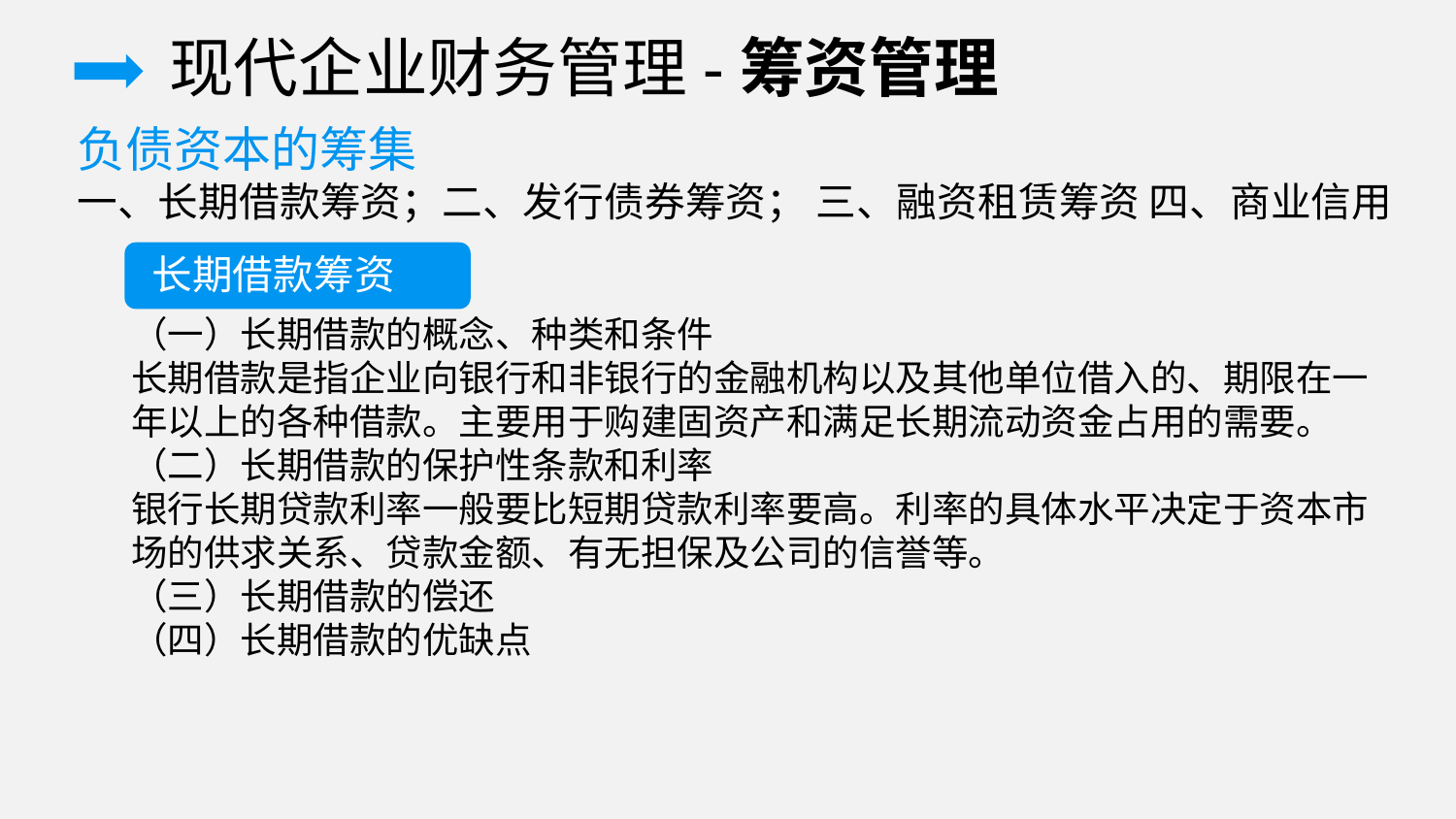

现代企业财务管理-筹资管理
负债资本的筹集
一、长期借款筹资；二、发行债券筹资； 三、融资租赁筹资 四、商业信用

长期借款筹资
（一）长期借款的概念、种类和条件
长期借款是指企业向银行和非银行的金融机构以及其他单位借入的、期限在一年以上的各种借款。主要用于购建固资产和满足长期流动资金占用的需要。
（二）长期借款的保护性条款和利率
银行长期贷款利率一般要比短期贷款利率要高。利率的具体水平决定于资本市场的供求关系、贷款金额、有无担保及公司的信誉等。
（三）长期借款的偿还
（四）长期借款的优缺点